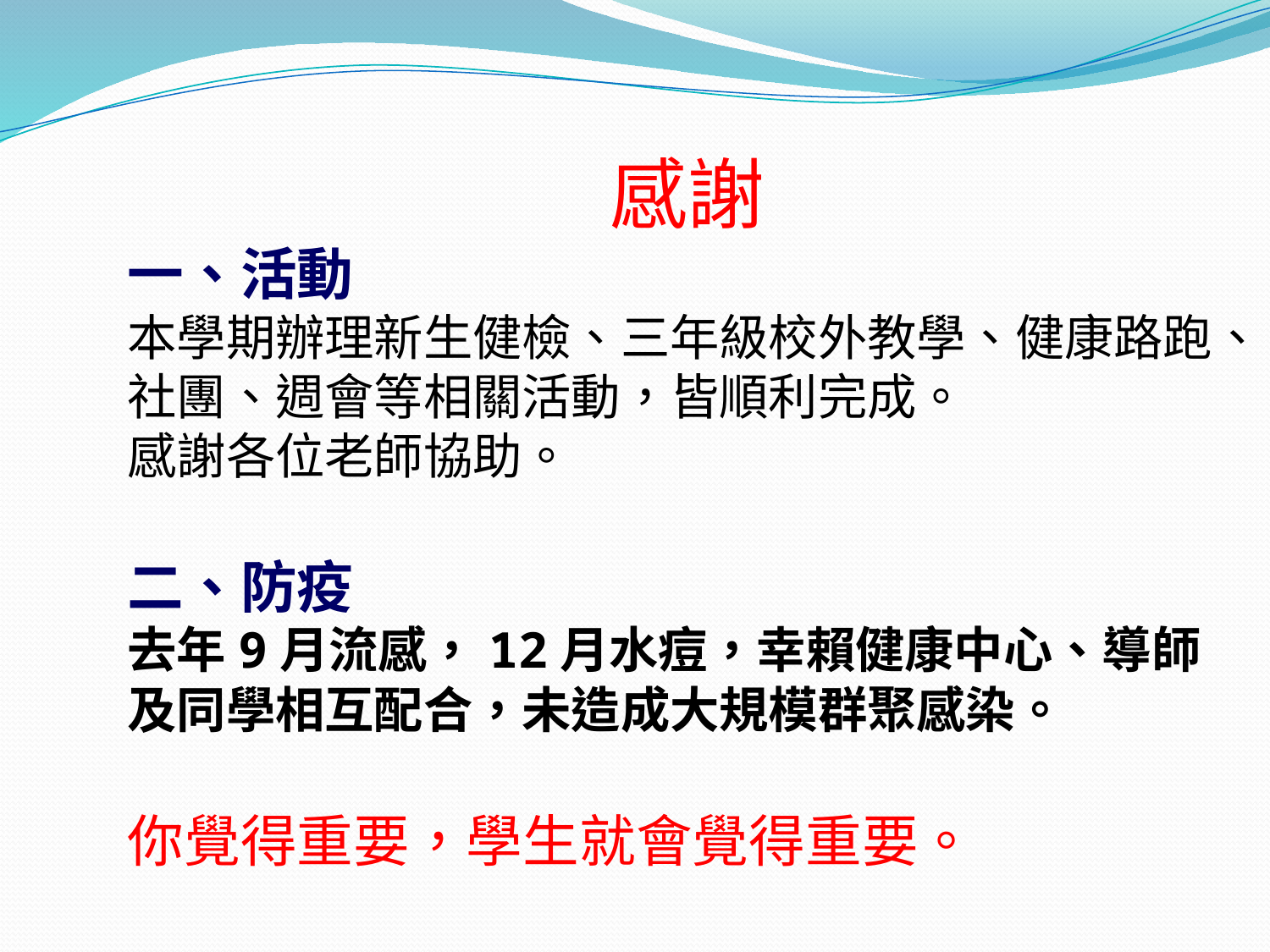

感謝
一、活動
本學期辦理新生健檢、三年級校外教學、健康路跑、社團、週會等相關活動，皆順利完成。
感謝各位老師協助。

二、防疫
去年9月流感，12月水痘，幸賴健康中心、導師及同學相互配合，未造成大規模群聚感染。

你覺得重要，學生就會覺得重要。